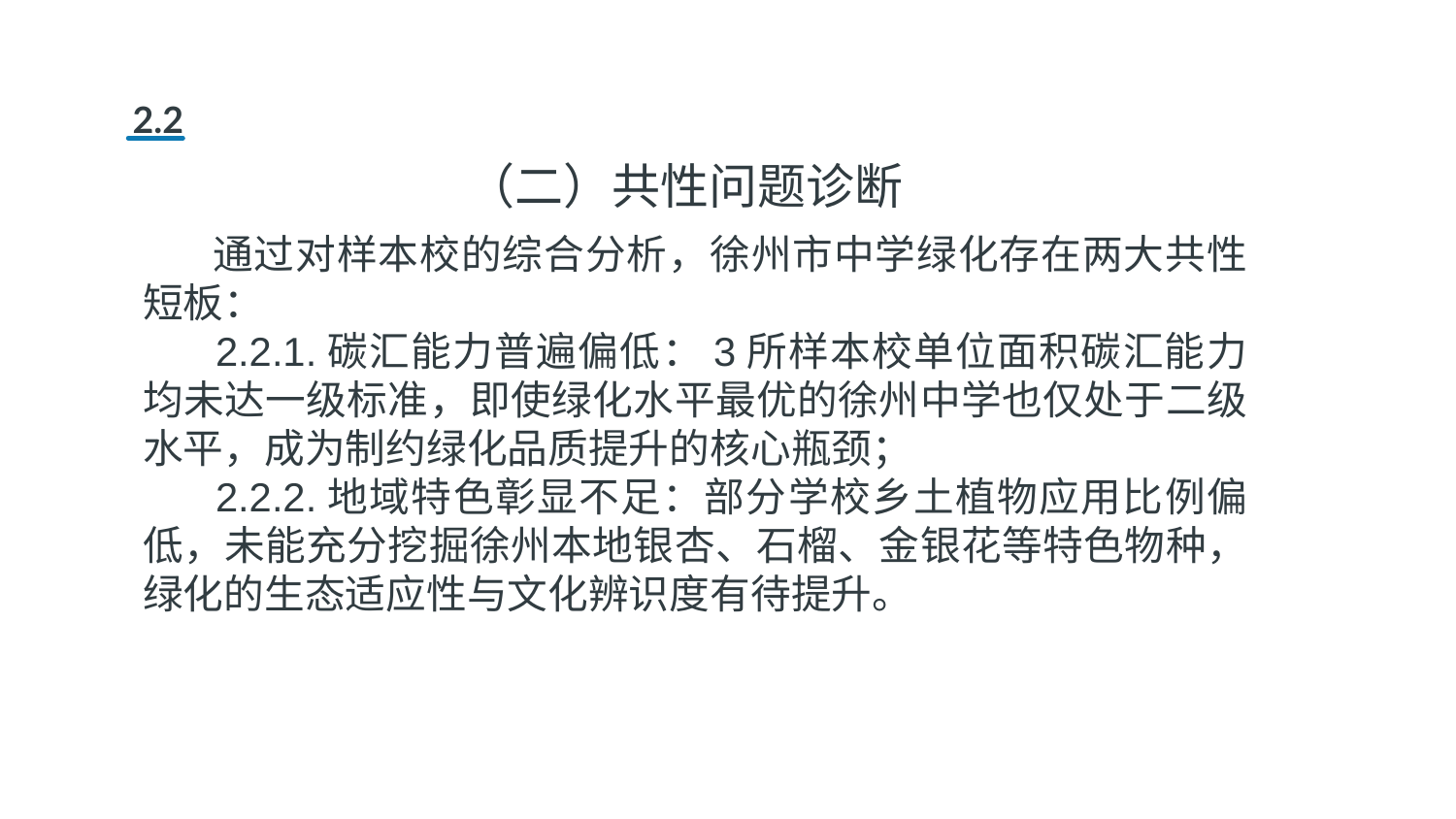

2.2
（二）共性问题诊断
      通过对样本校的综合分析，徐州市中学绿化存在两大共性短板：
2.2.1.碳汇能力普遍偏低：3所样本校单位面积碳汇能力均未达一级标准，即使绿化水平最优的徐州中学也仅处于二级水平，成为制约绿化品质提升的核心瓶颈；
2.2.2.地域特色彰显不足：部分学校乡土植物应用比例偏低，未能充分挖掘徐州本地银杏、石榴、金银花等特色物种，绿化的生态适应性与文化辨识度有待提升。